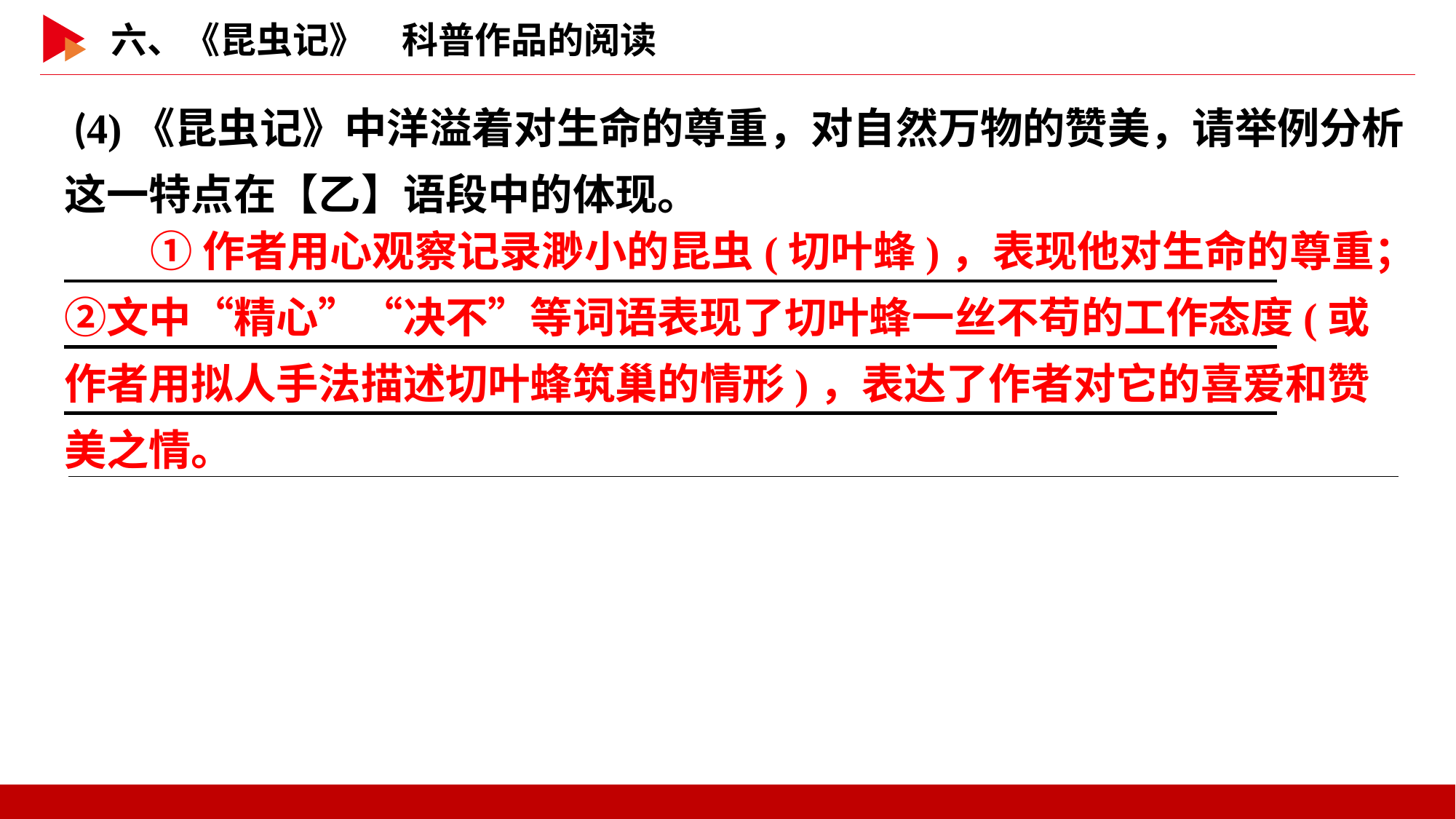

(4)《昆虫记》中洋溢着对生命的尊重，对自然万物的赞美，请举例分析这一特点在【乙】语段中的体现。

①作者用心观察记录渺小的昆虫(切叶蜂)，表现他对生命的尊重；②文中“精心”“决不”等词语表现了切叶蜂一丝不苟的工作态度(或作者用拟人手法描述切叶蜂筑巢的情形)，表达了作者对它的喜爱和赞美之情。